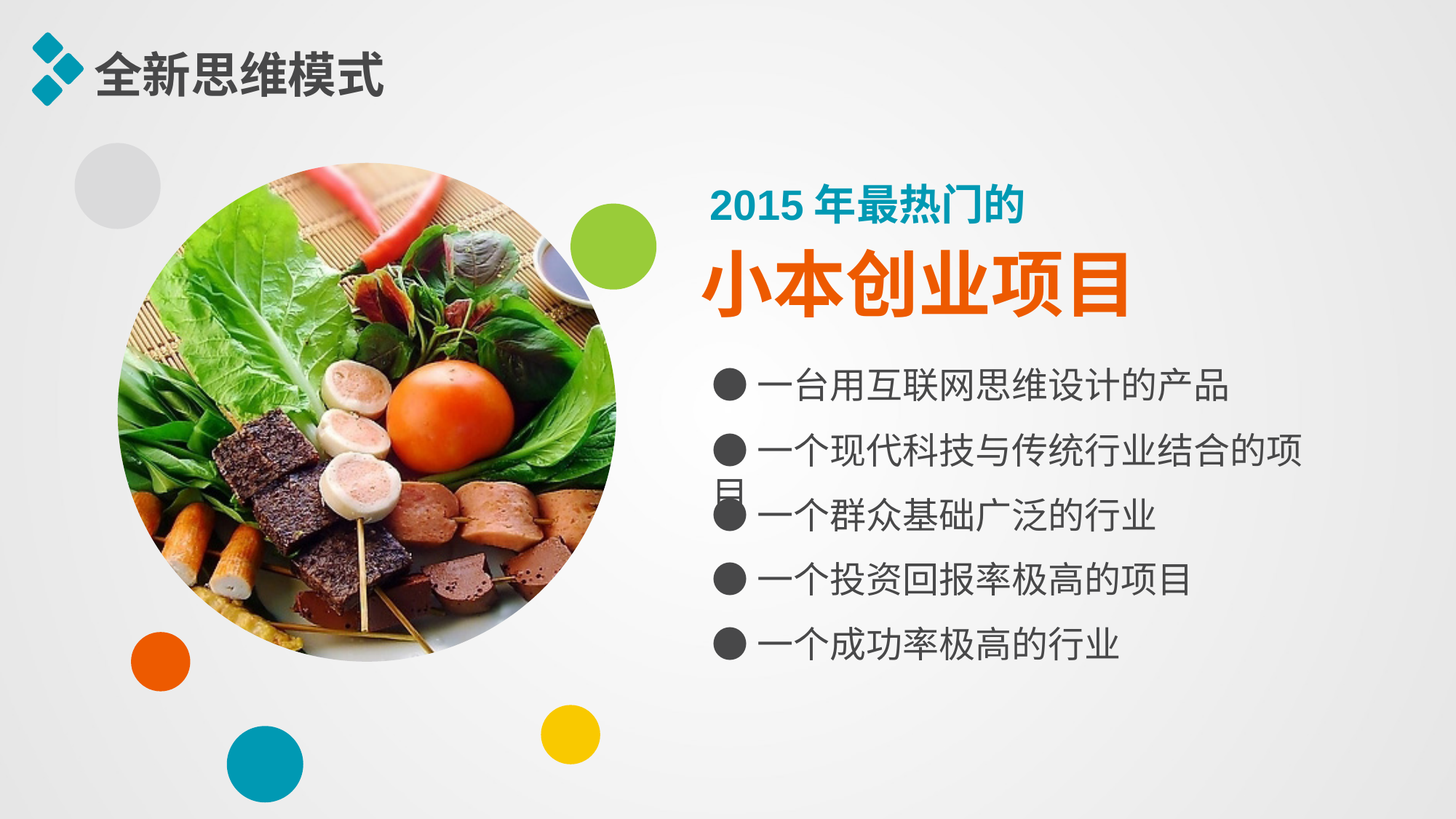

全新思维模式

2015年最热门的

小本创业项目
●一台用互联网思维设计的产品
●一个现代科技与传统行业结合的项目
●一个群众基础广泛的行业
●一个投资回报率极高的项目
●一个成功率极高的行业